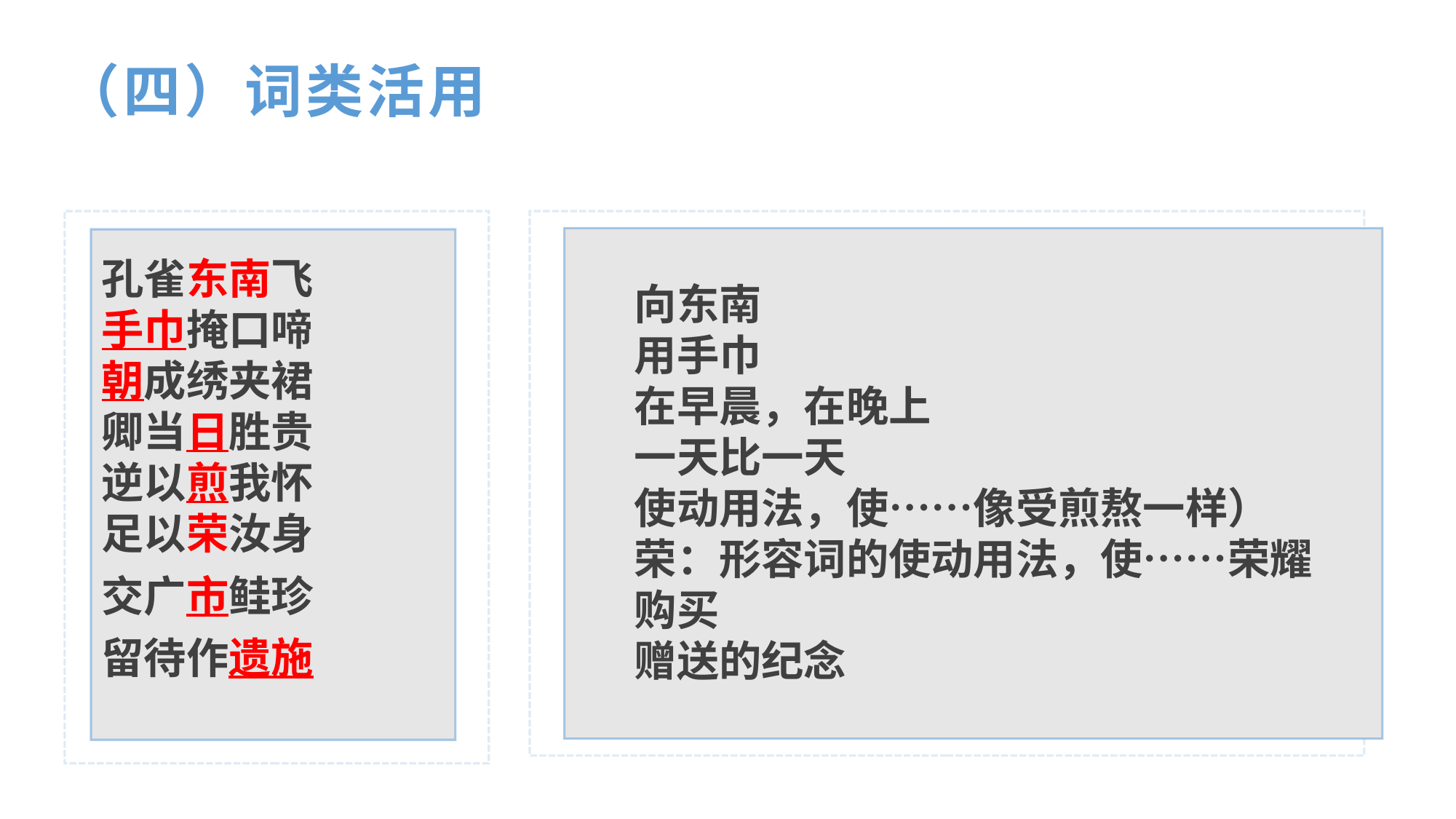

（四）词类活用

孔雀东南飞
手巾掩口啼
朝成绣夹裙
卿当日胜贵
逆以煎我怀
足以荣汝身
交广市鲑珍
留待作遗施
向东南
用手巾
在早晨，在晚上
一天比一天
使动用法，使……像受煎熬一样）
荣：形容词的使动用法，使……荣耀
购买
赠送的纪念